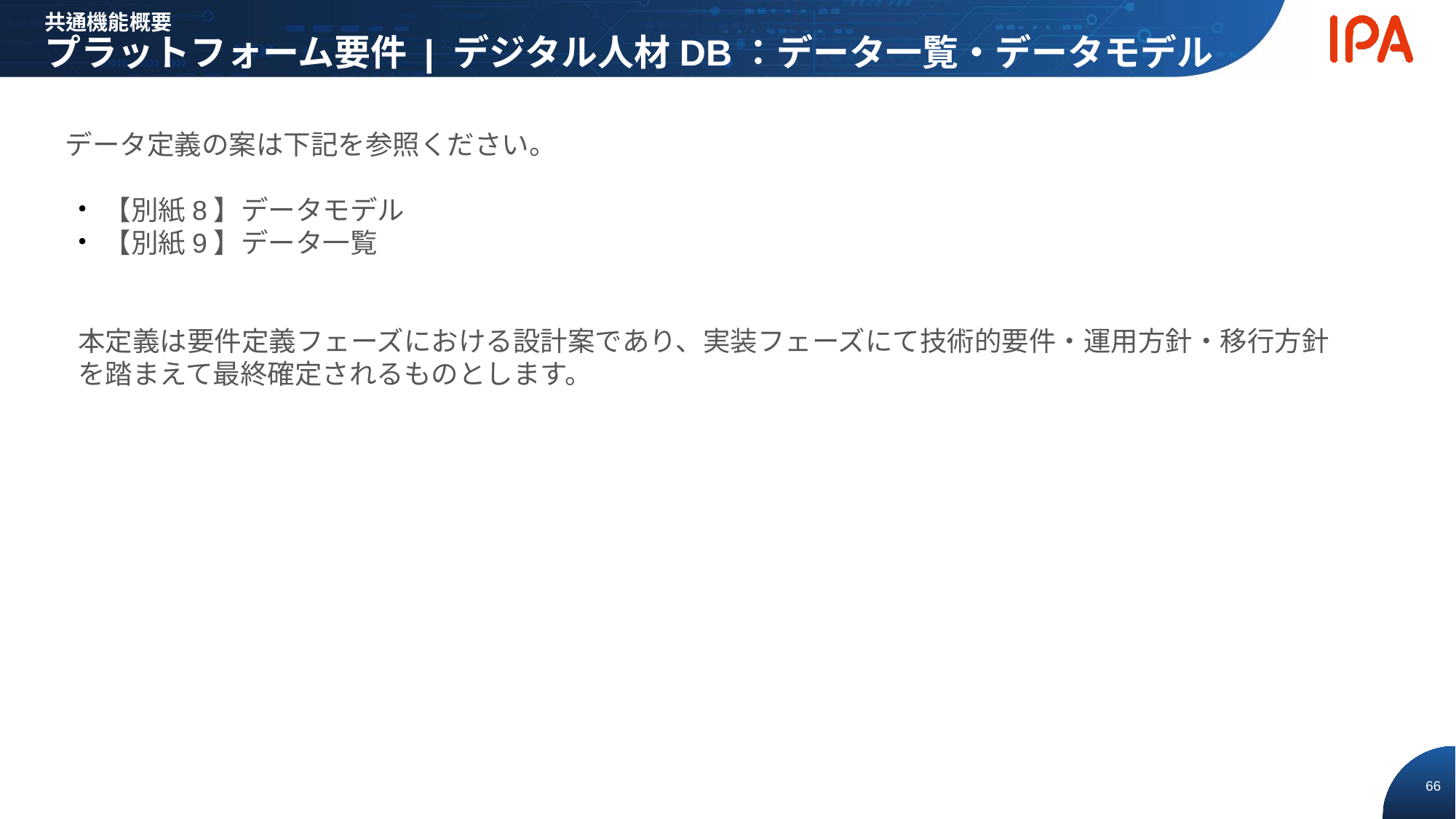

共通機能概要
プラットフォーム要件 | デジタル人材DB：データ一覧・データモデル

データ定義の案は下記を参照ください。

【別紙8】データモデル
【別紙9】データ一覧

本定義は要件定義フェーズにおける設計案であり、実装フェーズにて技術的要件・運用方針・移行方針を踏まえて最終確定されるものとします。